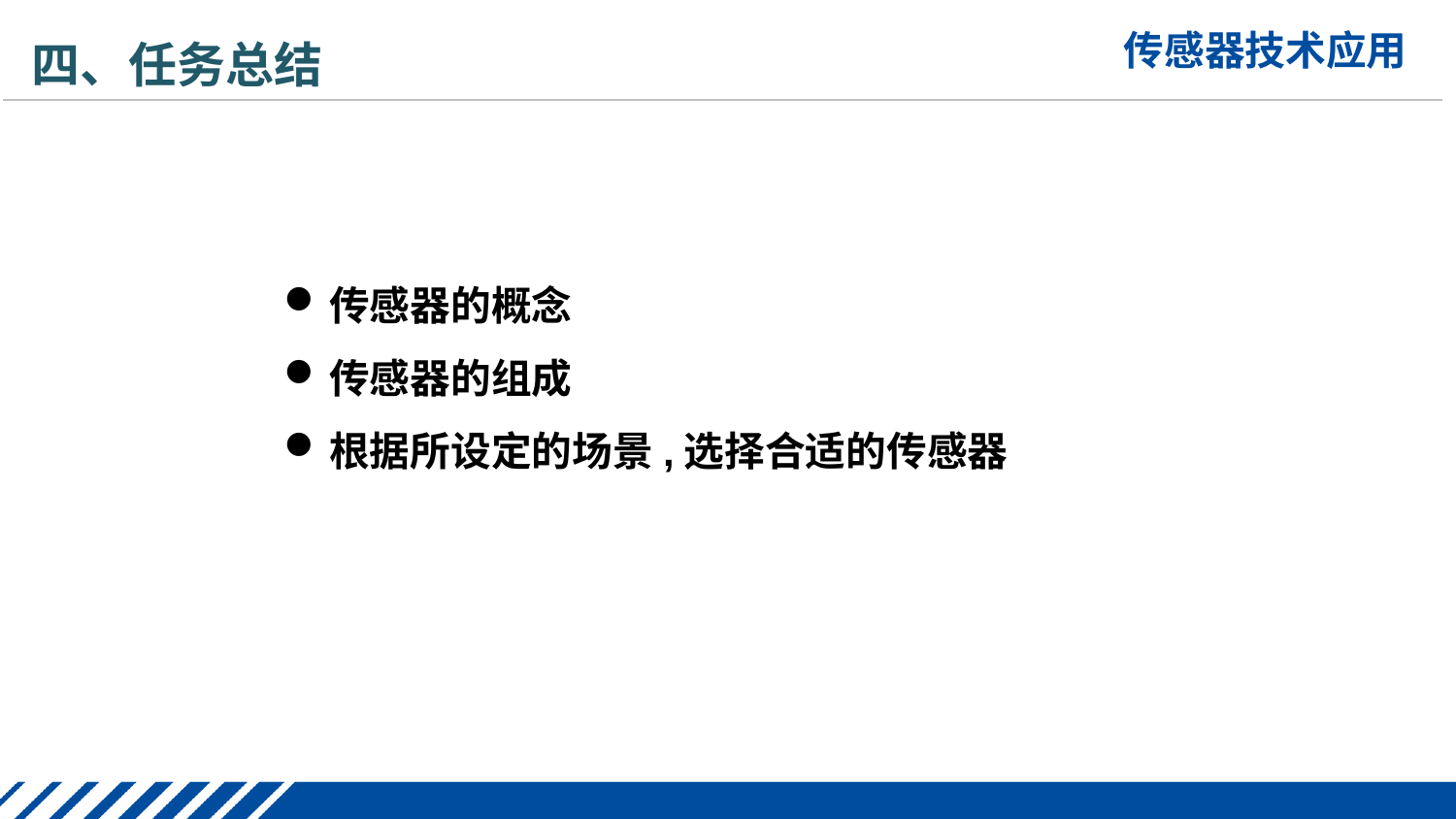

四、任务总结
传感器的概念
传感器的组成
根据所设定的场景,选择合适的传感器